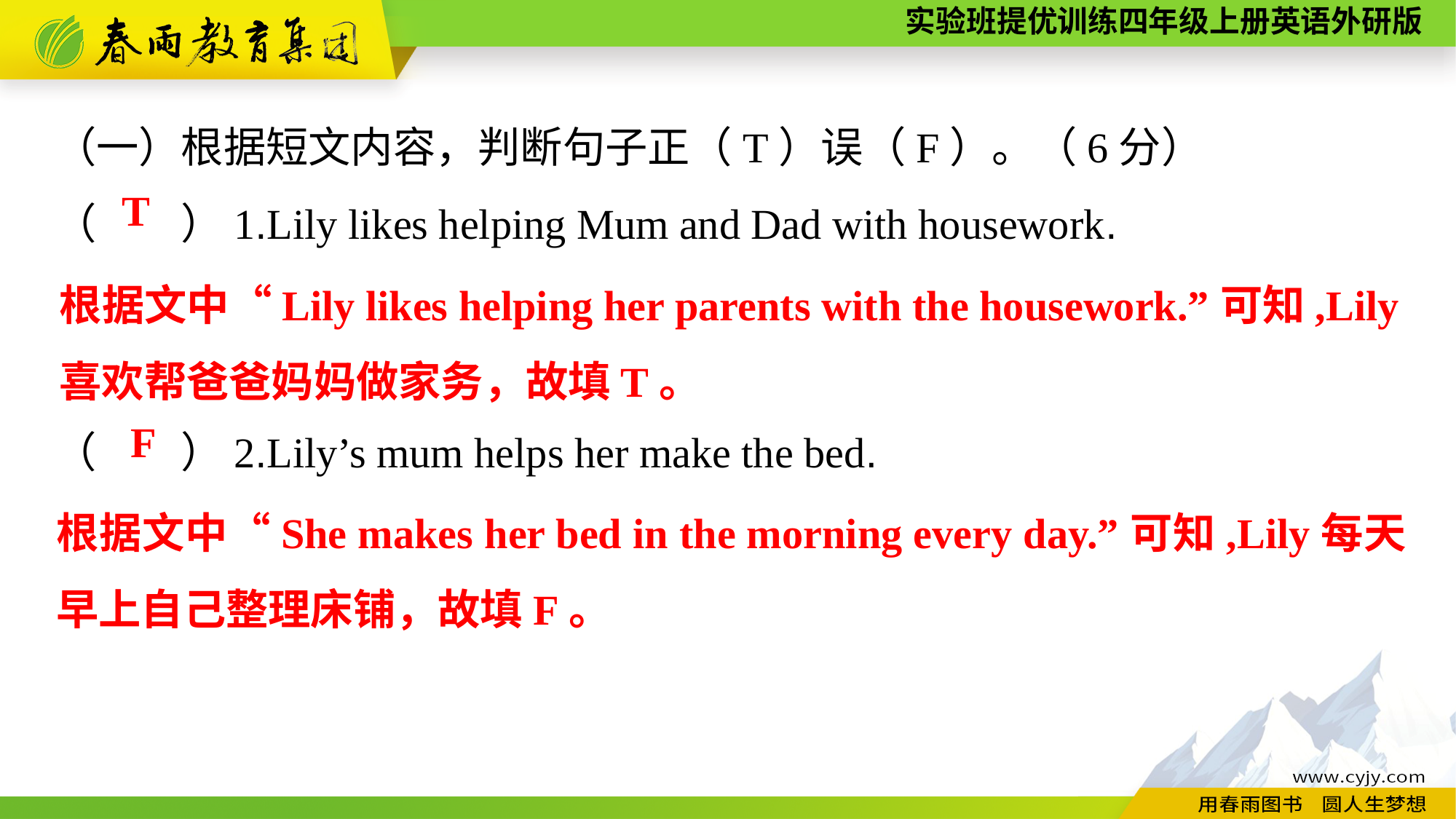

（一）根据短文内容，判断句子正（T）误（F）。（6分）
（　　）1.Lily likes helping Mum and Dad with housework.

（　　）2.Lily’s mum helps her make the bed.
T
根据文中“Lily likes helping her parents with the housework.”可知,Lily喜欢帮爸爸妈妈做家务，故填T。
 F
根据文中“She makes her bed in the morning every day.”可知,Lily每天早上自己整理床铺，故填F。